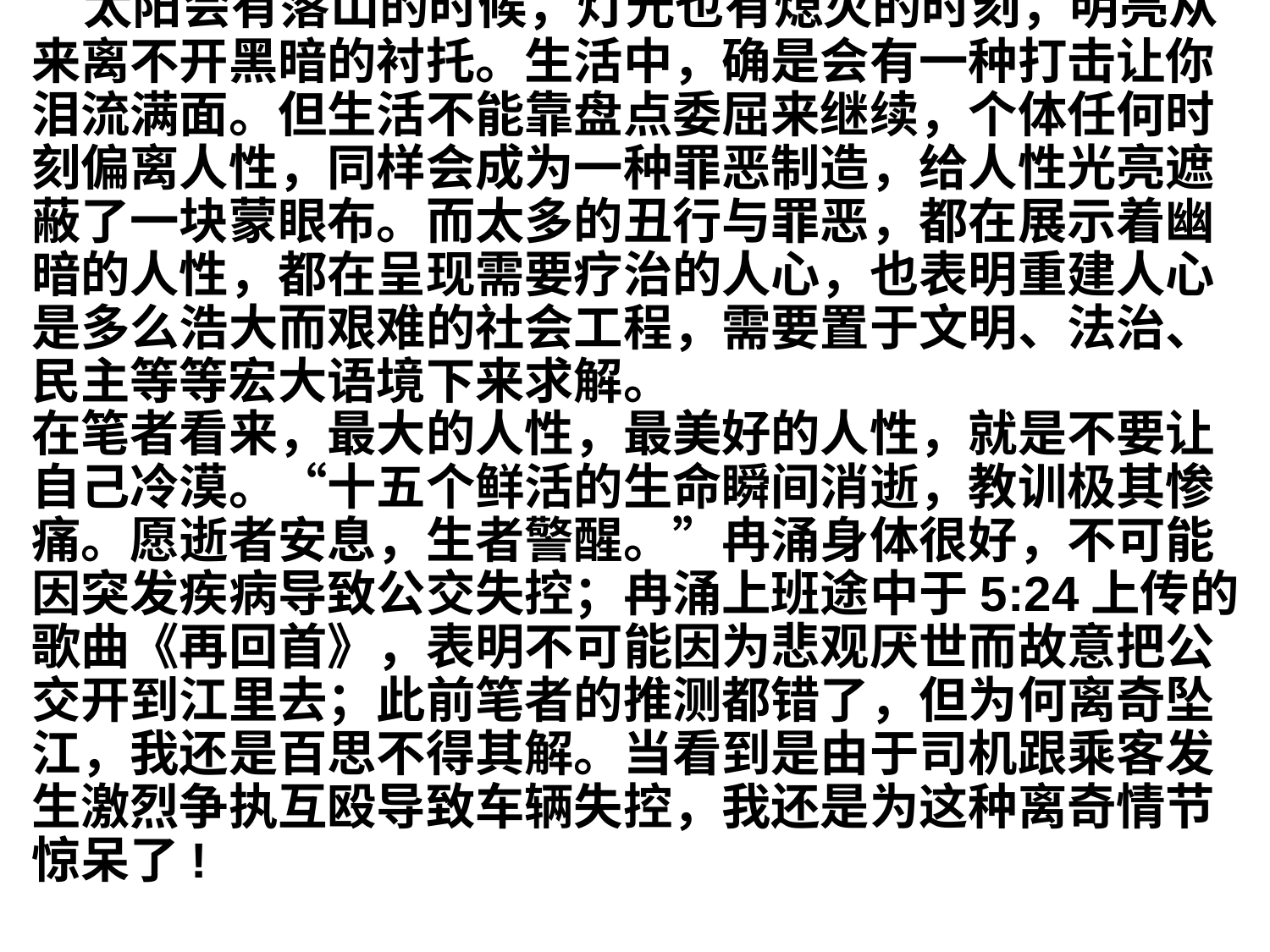

太阳会有落山的时候，灯光也有熄灭的时刻，明亮从来离不开黑暗的衬托。生活中，确是会有一种打击让你泪流满面。但生活不能靠盘点委屈来继续，个体任何时刻偏离人性，同样会成为一种罪恶制造，给人性光亮遮蔽了一块蒙眼布。而太多的丑行与罪恶，都在展示着幽暗的人性，都在呈现需要疗治的人心，也表明重建人心是多么浩大而艰难的社会工程，需要置于文明、法治、民主等等宏大语境下来求解。
在笔者看来，最大的人性，最美好的人性，就是不要让自己冷漠。“十五个鲜活的生命瞬间消逝，教训极其惨痛。愿逝者安息，生者警醒。”冉涌身体很好，不可能因突发疾病导致公交失控；冉涌上班途中于5:24上传的歌曲《再回首》，表明不可能因为悲观厌世而故意把公交开到江里去；此前笔者的推测都错了，但为何离奇坠江，我还是百思不得其解。当看到是由于司机跟乘客发生激烈争执互殴导致车辆失控，我还是为这种离奇情节惊呆了!